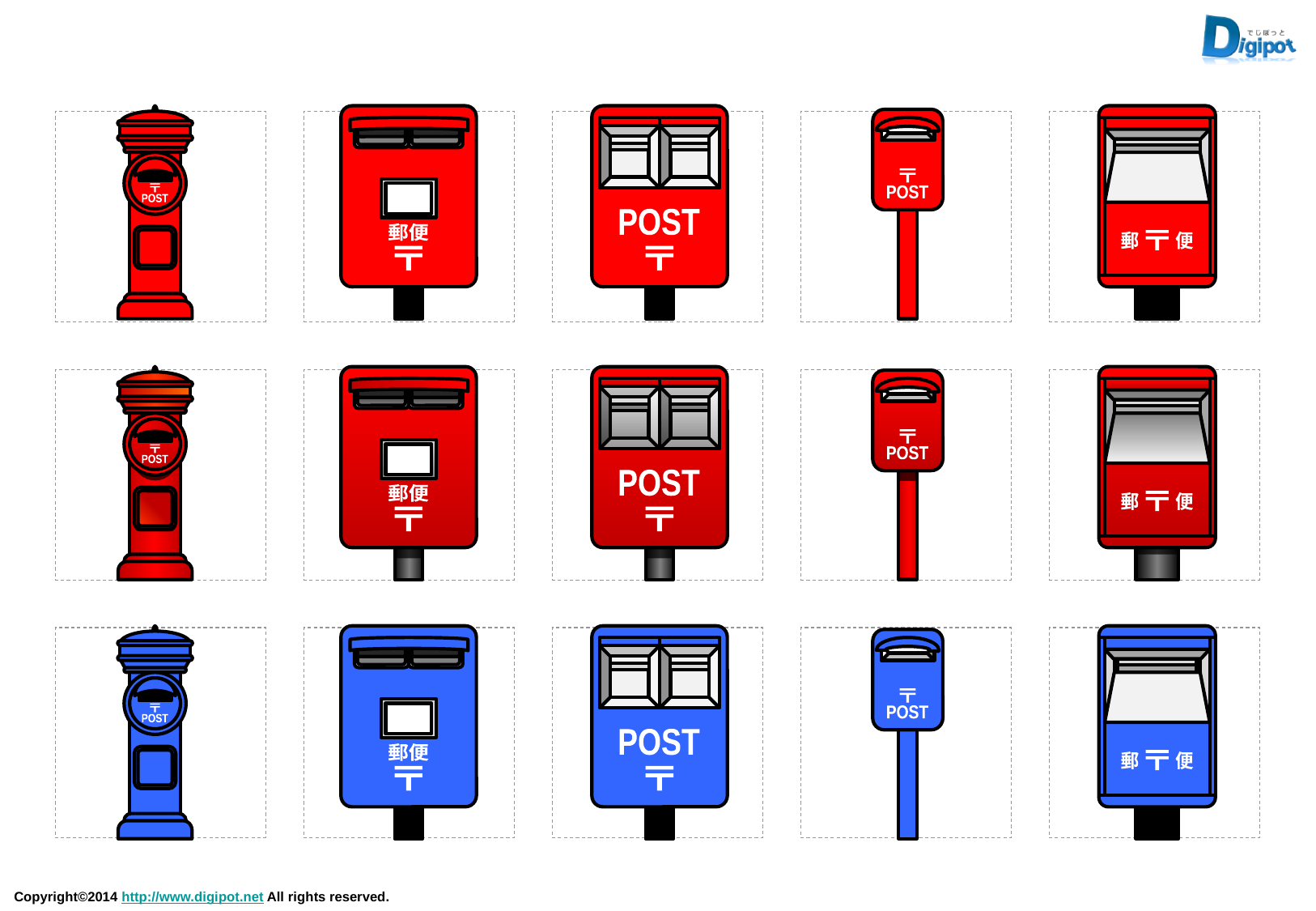

〒
POST

郵便
〒

POST
〒

〒
郵　　便

〒
POST

〒
POST

郵便
〒

POST
〒

〒
郵　　便

〒
POST

〒
POST

郵便
〒

POST
〒

〒
郵　　便

〒
POST